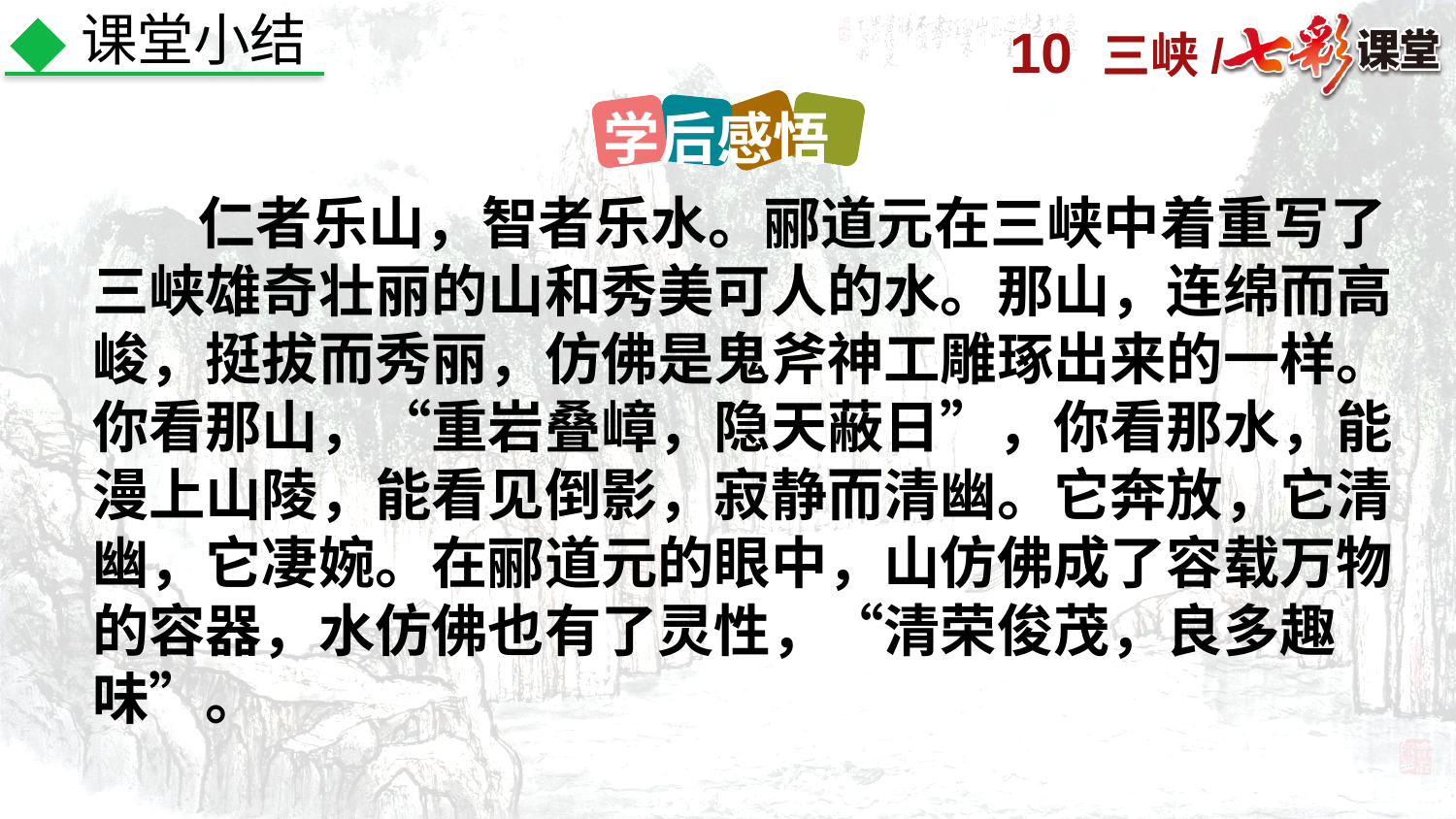

课堂小结

学后感悟

 仁者乐山，智者乐水。郦道元在三峡中着重写了三峡雄奇壮丽的山和秀美可人的水。那山，连绵而高峻，挺拔而秀丽，仿佛是鬼斧神工雕琢出来的一样。你看那山，“重岩叠嶂，隐天蔽日”，你看那水，能漫上山陵，能看见倒影，寂静而清幽。它奔放，它清幽，它凄婉。在郦道元的眼中，山仿佛成了容载万物的容器，水仿佛也有了灵性，“清荣俊茂，良多趣味”。